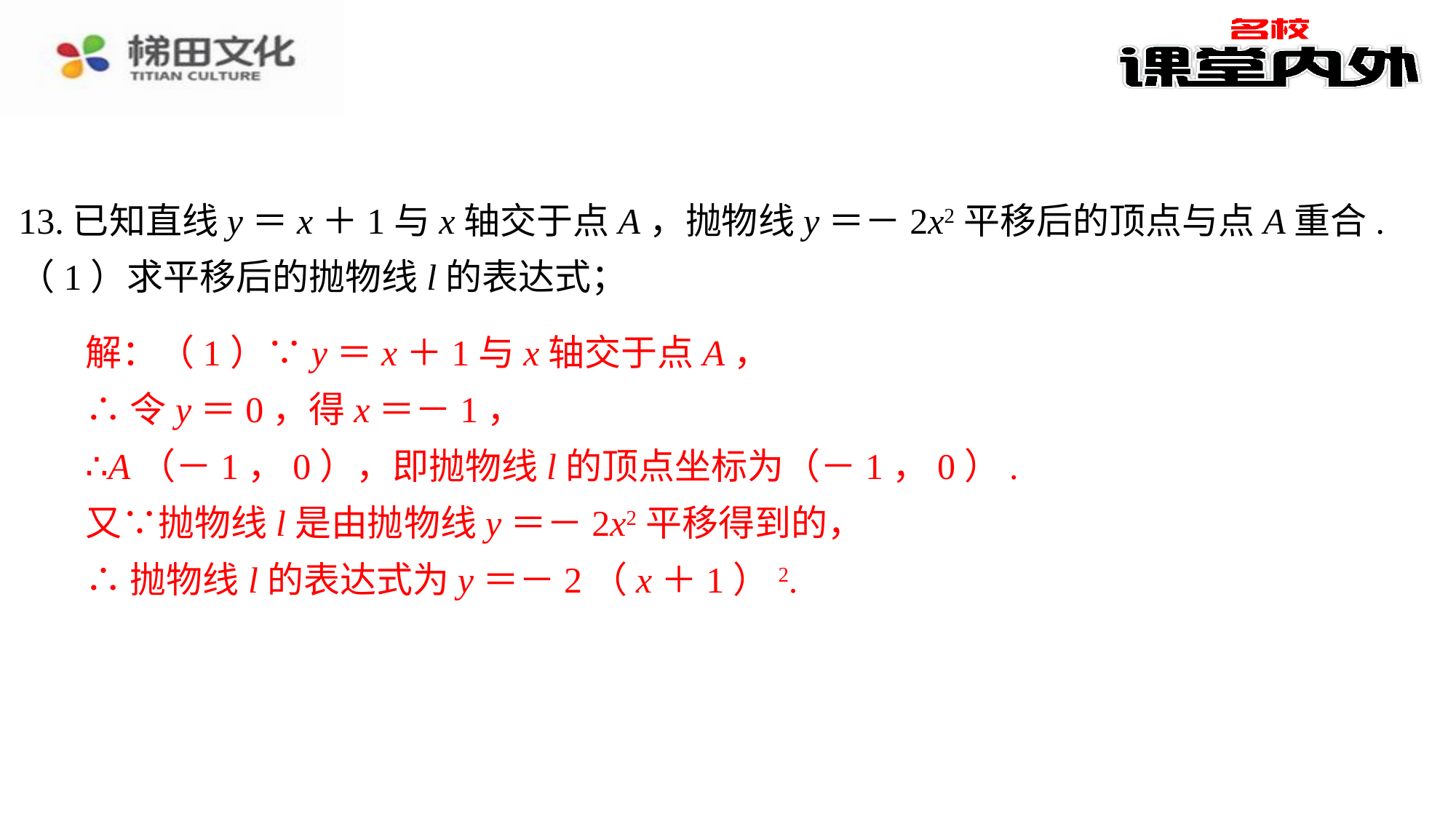

13.已知直线y＝x＋1与x轴交于点A，抛物线y＝－2x2平移后的顶点与点A重合.
（1）求平移后的抛物线l的表达式；
解：（1）∵y＝x＋1与x轴交于点A，
解：（1）∵y＝x＋1与x轴交于点A，⁠
∴令y＝0，得x＝－1，⁠
∴A（－1，0），即抛物线l的顶点坐标为（－1，0）.⁠
又∵抛物线l是由抛物线y＝－2x2平移得到的，⁠
∴抛物线l的表达式为y＝－2（x＋1）2.⁠
∴令y＝0，得x＝－1，
∴A（－1，0），即抛物线l的顶点坐标为（－1，0）.
又∵抛物线l是由抛物线y＝－2x2平移得到的，
∴抛物线l的表达式为y＝－2（x＋1）2.